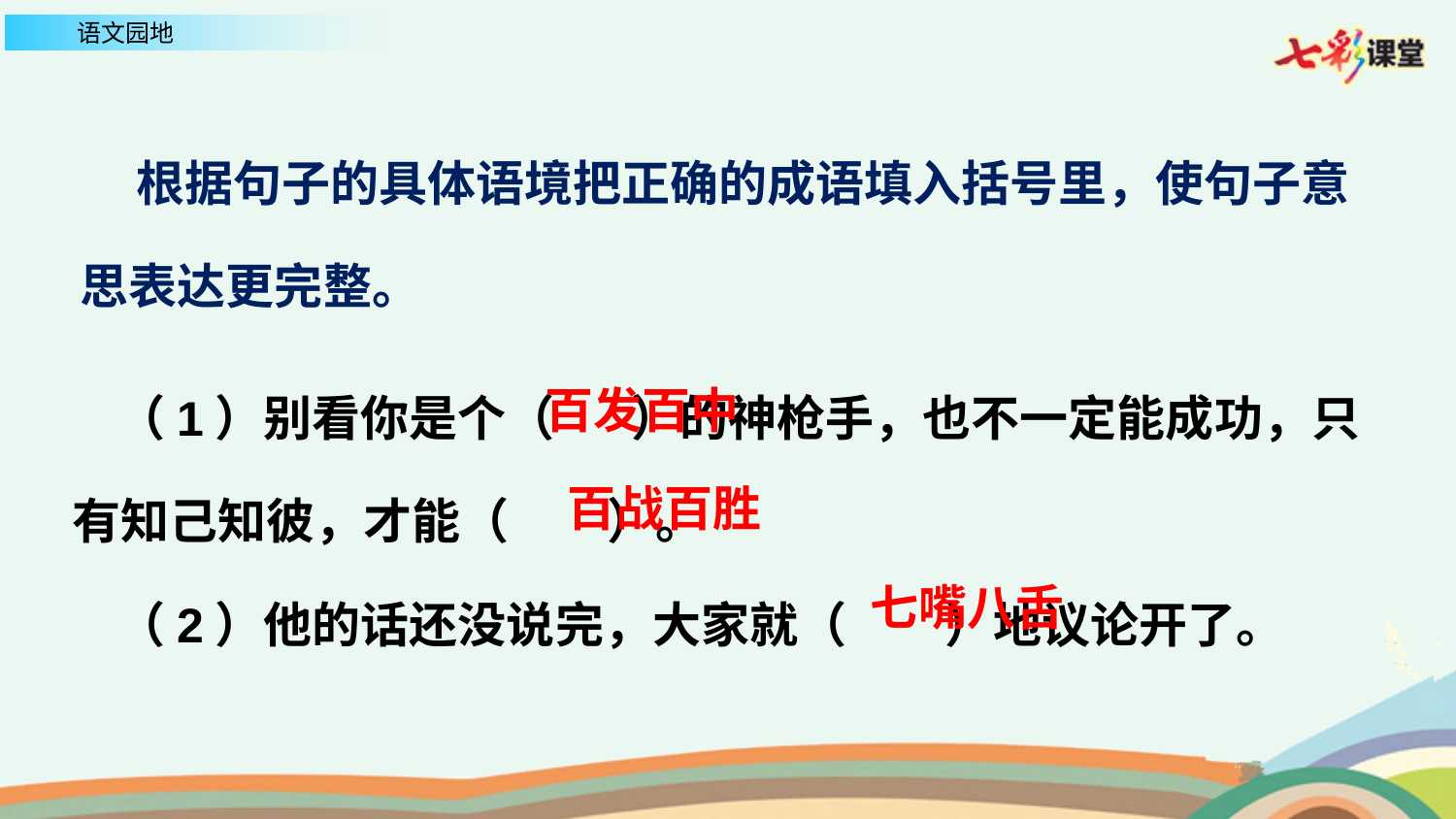

根据句子的具体语境把正确的成语填入括号里，使句子意思表达更完整。
   （1）别看你是个（       ）的神枪手，也不一定能成功，只有知己知彼，才能（         ）。
   （2）他的话还没说完，大家就（         ）地议论开了。
百发百中
百战百胜
七嘴八舌